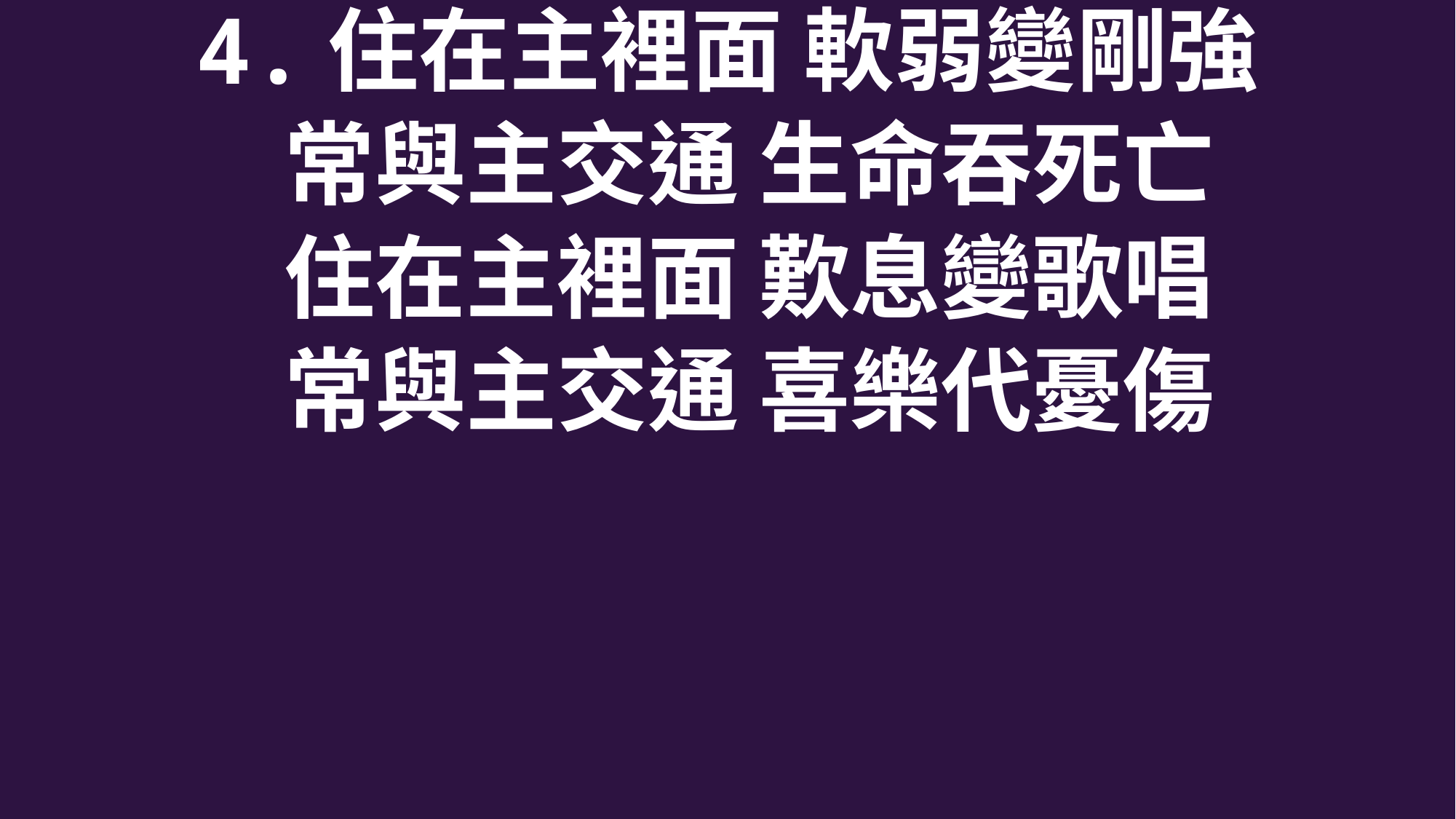

4.住在主裡面 軟弱變剛強
 常與主交通 生命吞死亡
 住在主裡面 歎息變歌唱
 常與主交通 喜樂代憂傷